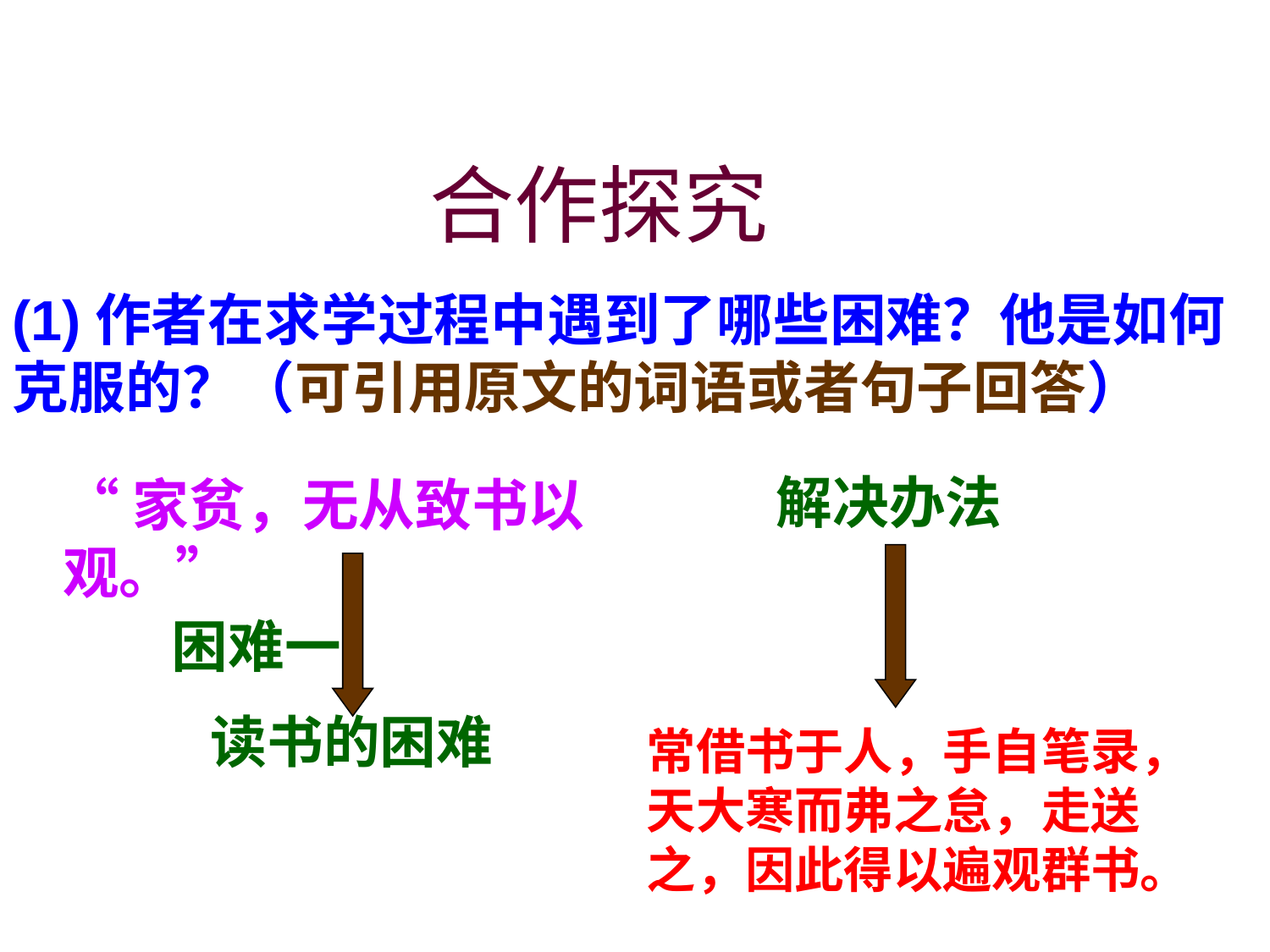

合作探究
(1)作者在求学过程中遇到了哪些困难？他是如何克服的？（可引用原文的词语或者句子回答）
解决办法
“家贫，无从致书以观。”

    困难一
       读书的困难
常借书于人，手自笔录，天大寒而弗之怠，走送之，因此得以遍观群书。